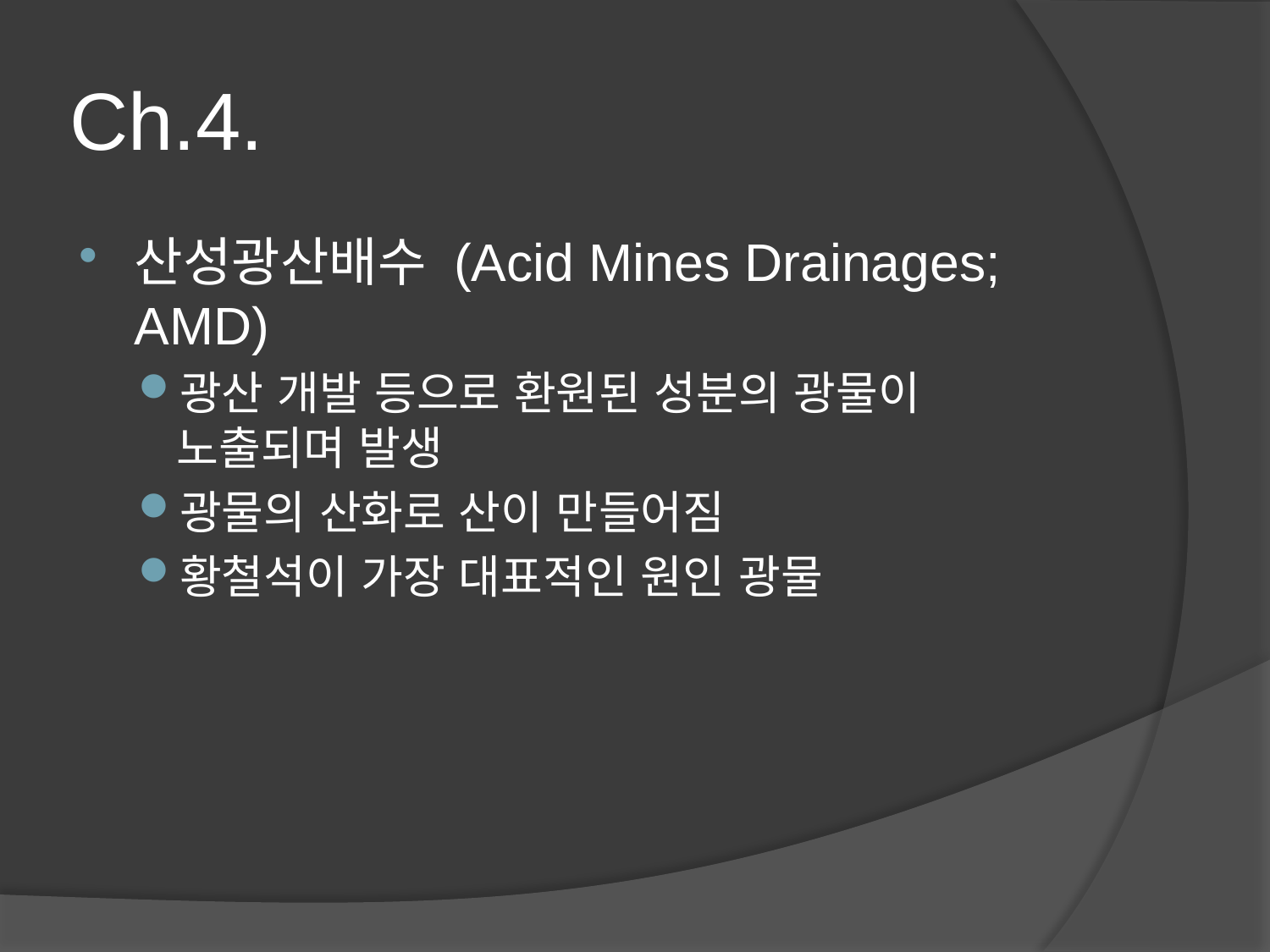

# Ch.4.
산성광산배수 (Acid Mines Drainages; AMD)
광산 개발 등으로 환원된 성분의 광물이 노출되며 발생
광물의 산화로 산이 만들어짐
황철석이 가장 대표적인 원인 광물